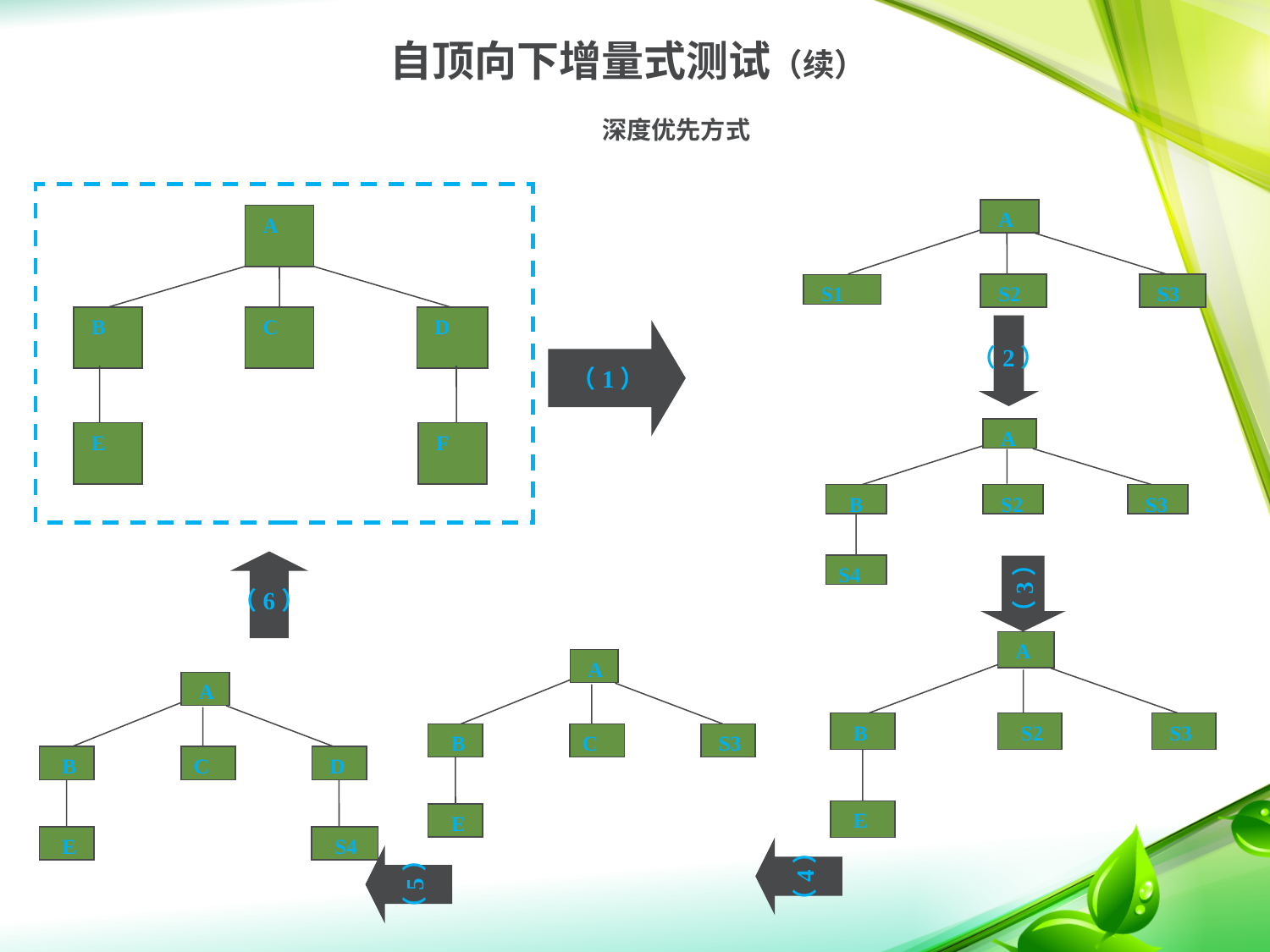

自顶向下增量式测试（续）
深度优先方式

 A

 B

 C

 D

 E

 F

 A

 S2

 S3
 S1

（2）
（1）
 A

  B
 S2

 S3

S4
（3）
（6）
 A

  B
  S2

 S3

  E

 A

  B
C
 S3

  E

 A

  B
C
 D

  E

  S4

（4）
（5）